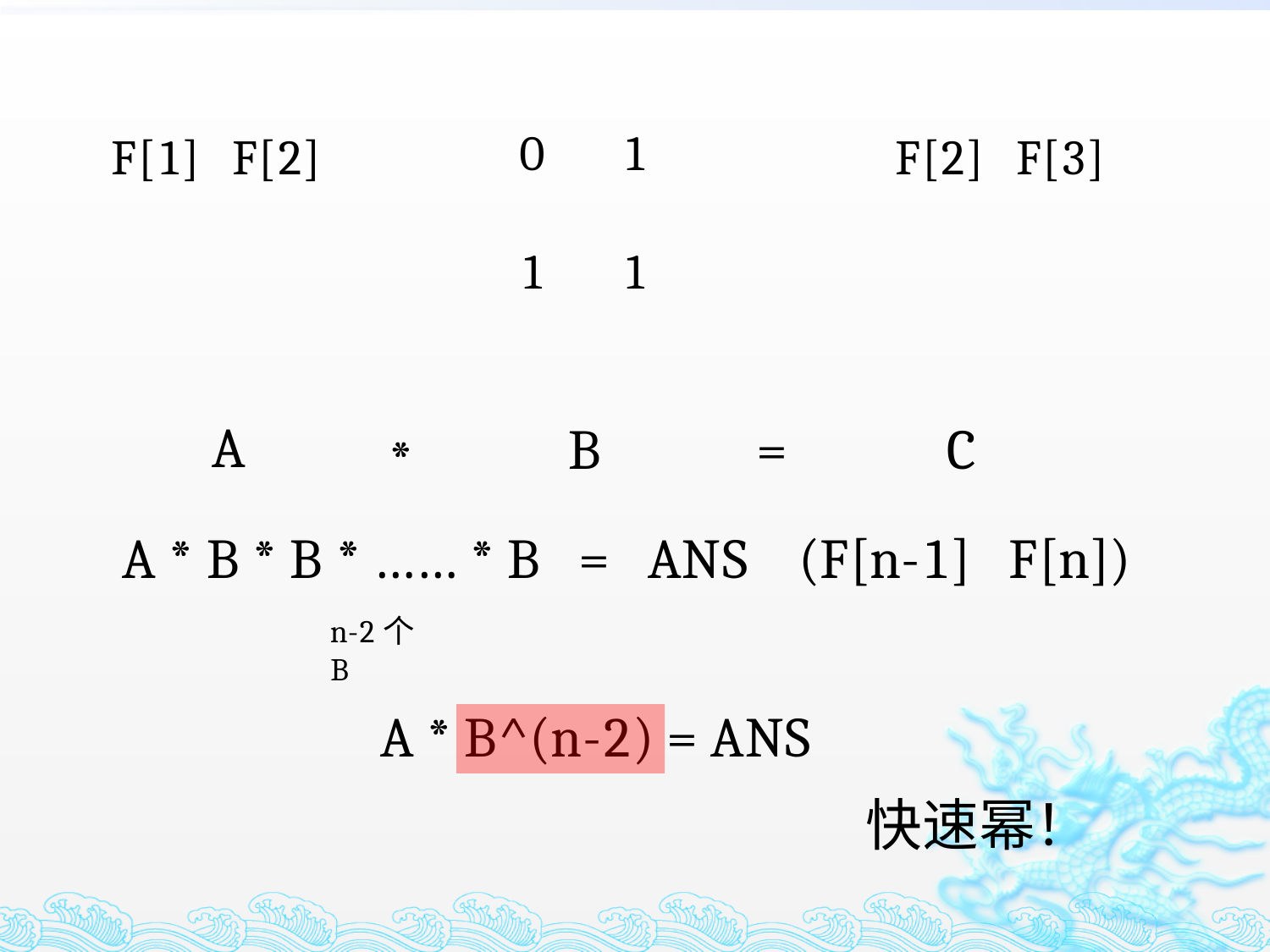

0       1

1       1
F[1]   F[2]
F[2]   F[3]
A
B
=
C
*
A * B * B * …… * B   =   ANS    (F[n-1]   F[n])
n-2个B
A * B^(n-2) = ANS

快速幂！